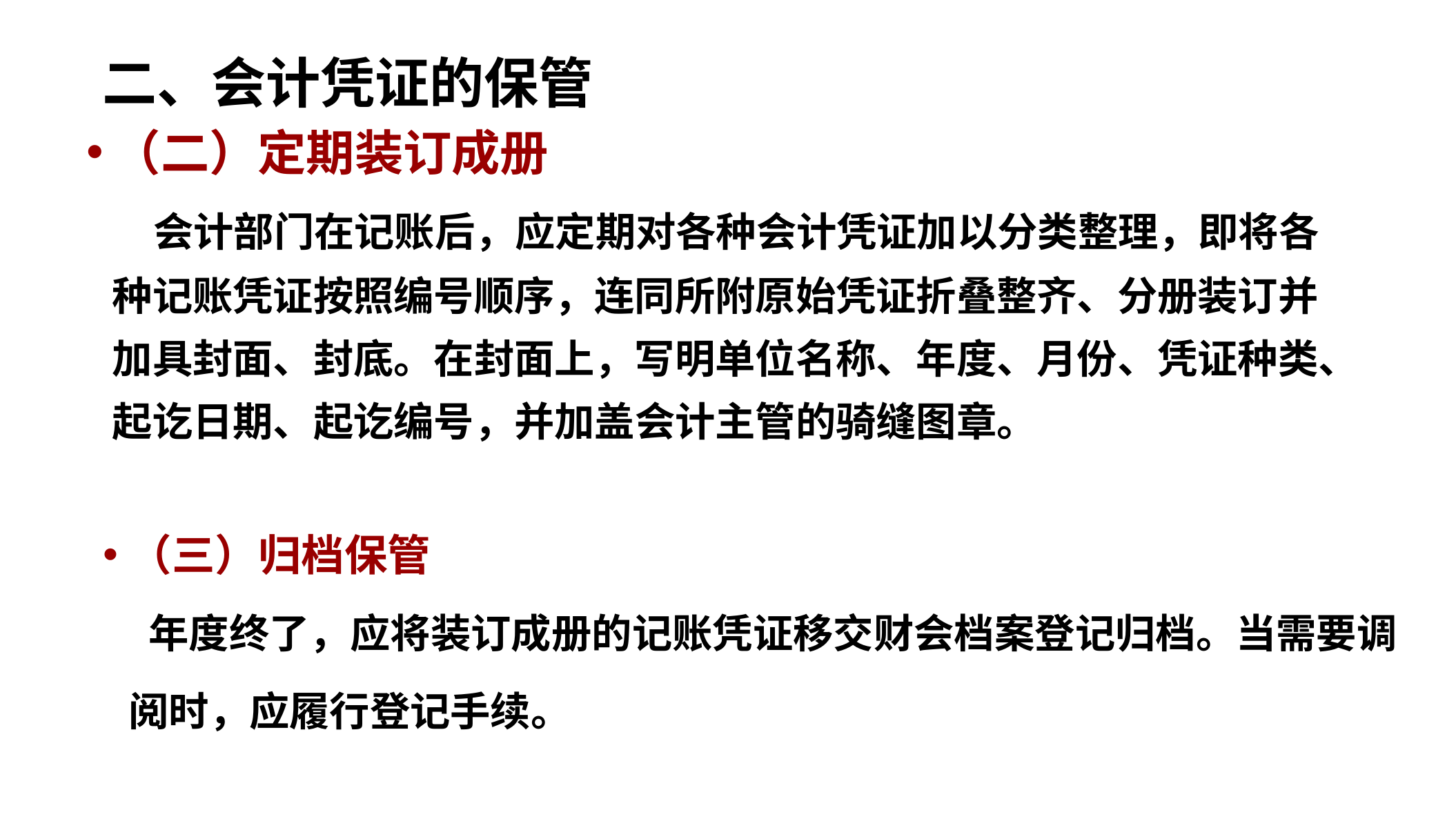

# 二、会计凭证的保管
（二）定期装订成册
     会计部门在记账后，应定期对各种会计凭证加以分类整理，即将各种记账凭证按照编号顺序，连同所附原始凭证折叠整齐、分册装订并加具封面、封底。在封面上，写明单位名称、年度、月份、凭证种类、起讫日期、起讫编号，并加盖会计主管的骑缝图章。
（三）归档保管
     年度终了，应将装订成册的记账凭证移交财会档案登记归档。当需要调阅时，应履行登记手续。